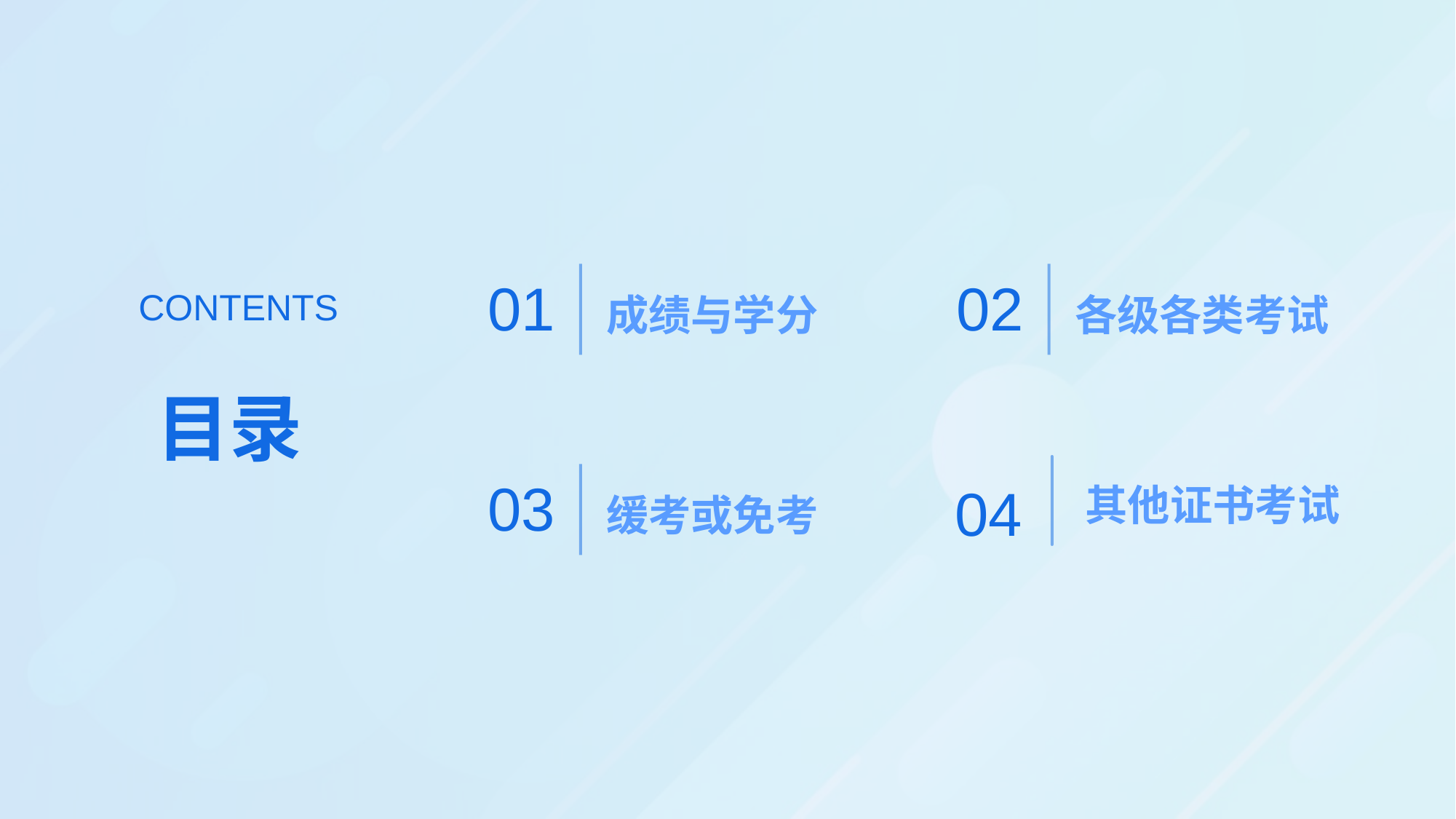

成绩与学分
各级各类考试

CONTENTS
01
02
目录
缓考或免考

04
03
其他证书考试